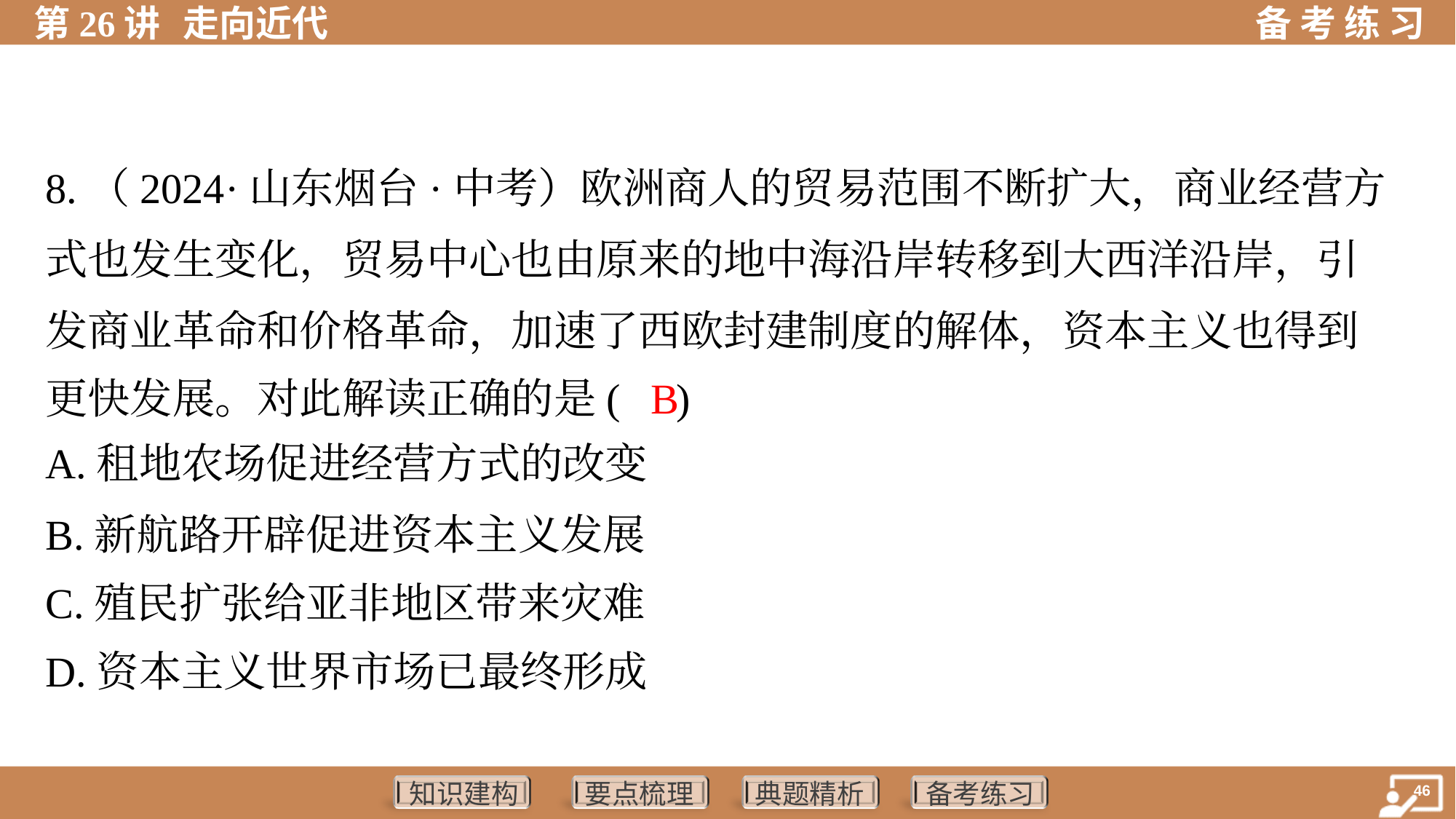

8.（2024·山东烟台·中考）欧洲商人的贸易范围不断扩大，商业经营方
式也发生变化，贸易中心也由原来的地中海沿岸转移到大西洋沿岸，引
发商业革命和价格革命，加速了西欧封建制度的解体，资本主义也得到
更快发展。对此解读正确的是(     )
   B
A.租地农场促进经营方式的改变
B.新航路开辟促进资本主义发展
C.殖民扩张给亚非地区带来灾难
D.资本主义世界市场已最终形成